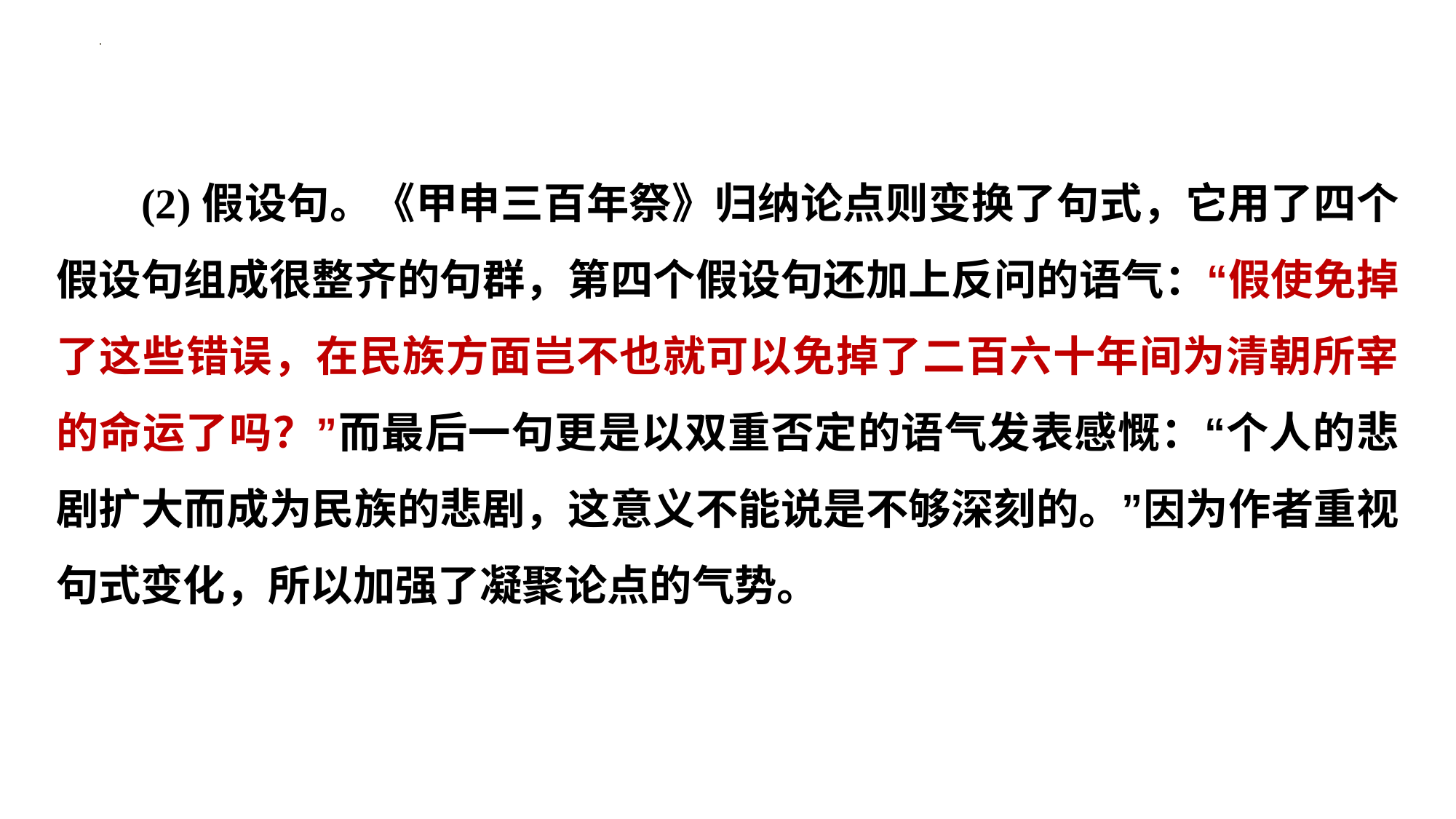

(2)假设句。《甲申三百年祭》归纳论点则变换了句式，它用了四个假设句组成很整齐的句群，第四个假设句还加上反问的语气：“假使免掉了这些错误，在民族方面岂不也就可以免掉了二百六十年间为清朝所宰的命运了吗？”而最后一句更是以双重否定的语气发表感慨：“个人的悲剧扩大而成为民族的悲剧，这意义不能说是不够深刻的。”因为作者重视句式变化，所以加强了凝聚论点的气势。